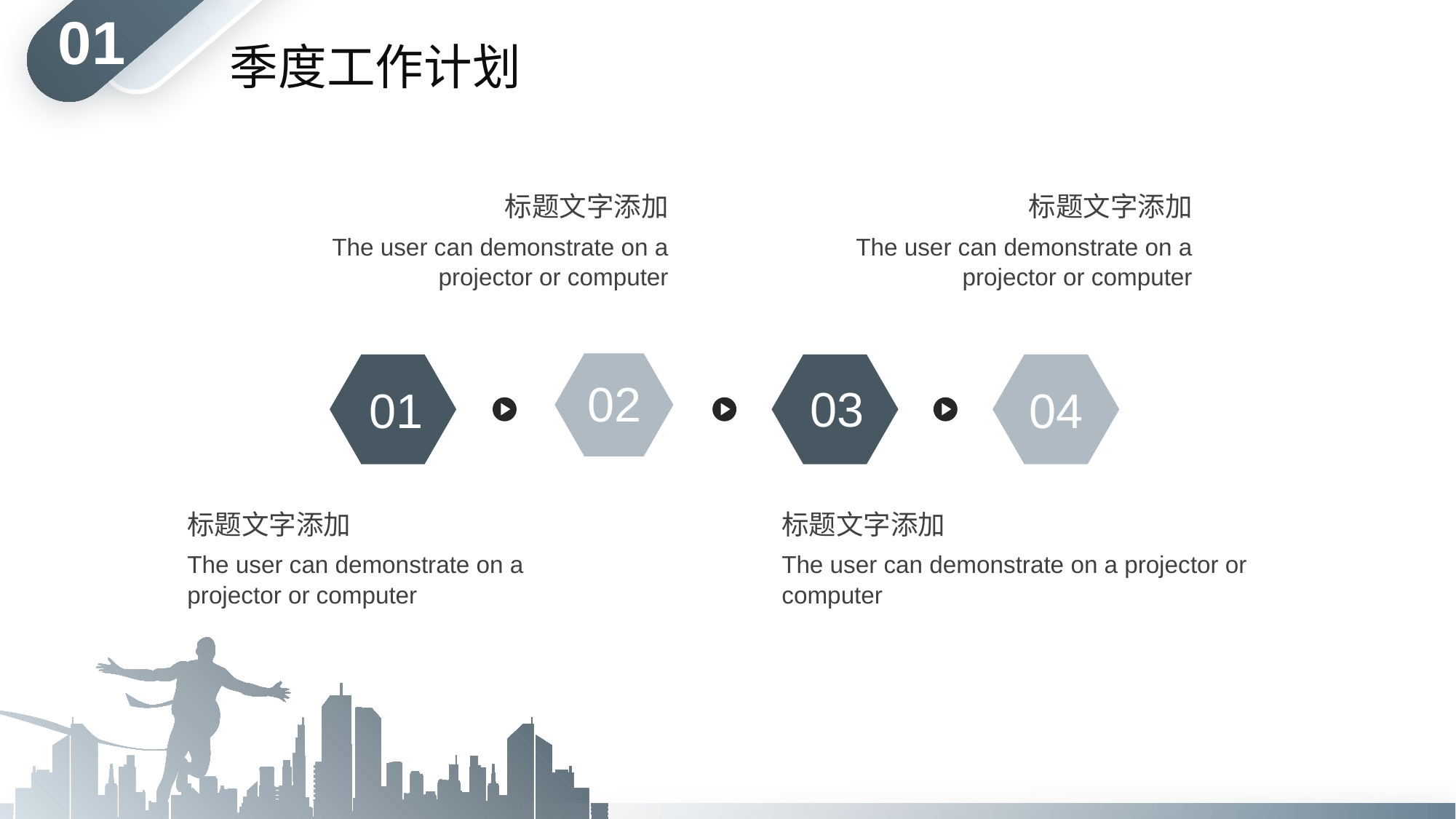

# 01
季度工作计划
标题文字添加
The user can demonstrate on a projector or computer
标题文字添加
The user can demonstrate on a projector or computer

02
03
01
04

标题文字添加
The user can demonstrate on a projector or computer
标题文字添加
The user can demonstrate on a projector or computer